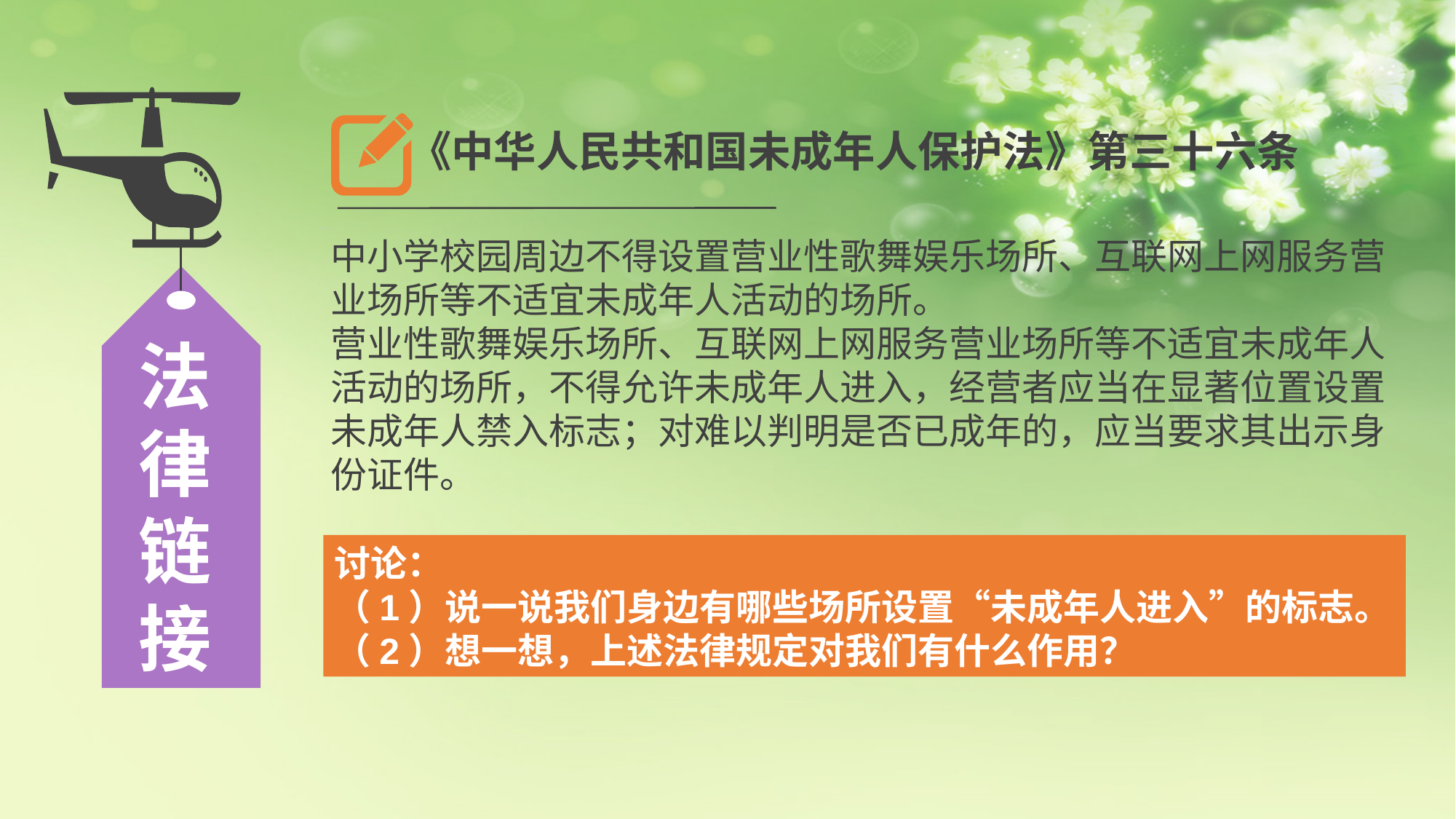

《中华人民共和国未成年人保护法》第三十六条
中小学校园周边不得设置营业性歌舞娱乐场所、互联网上网服务营业场所等不适宜未成年人活动的场所。
营业性歌舞娱乐场所、互联网上网服务营业场所等不适宜未成年人活动的场所，不得允许未成年人进入，经营者应当在显著位置设置未成年人禁入标志；对难以判明是否已成年的，应当要求其出示身份证件。

法律链接
讨论：
（1）说一说我们身边有哪些场所设置“未成年人进入”的标志。
（2）想一想，上述法律规定对我们有什么作用？